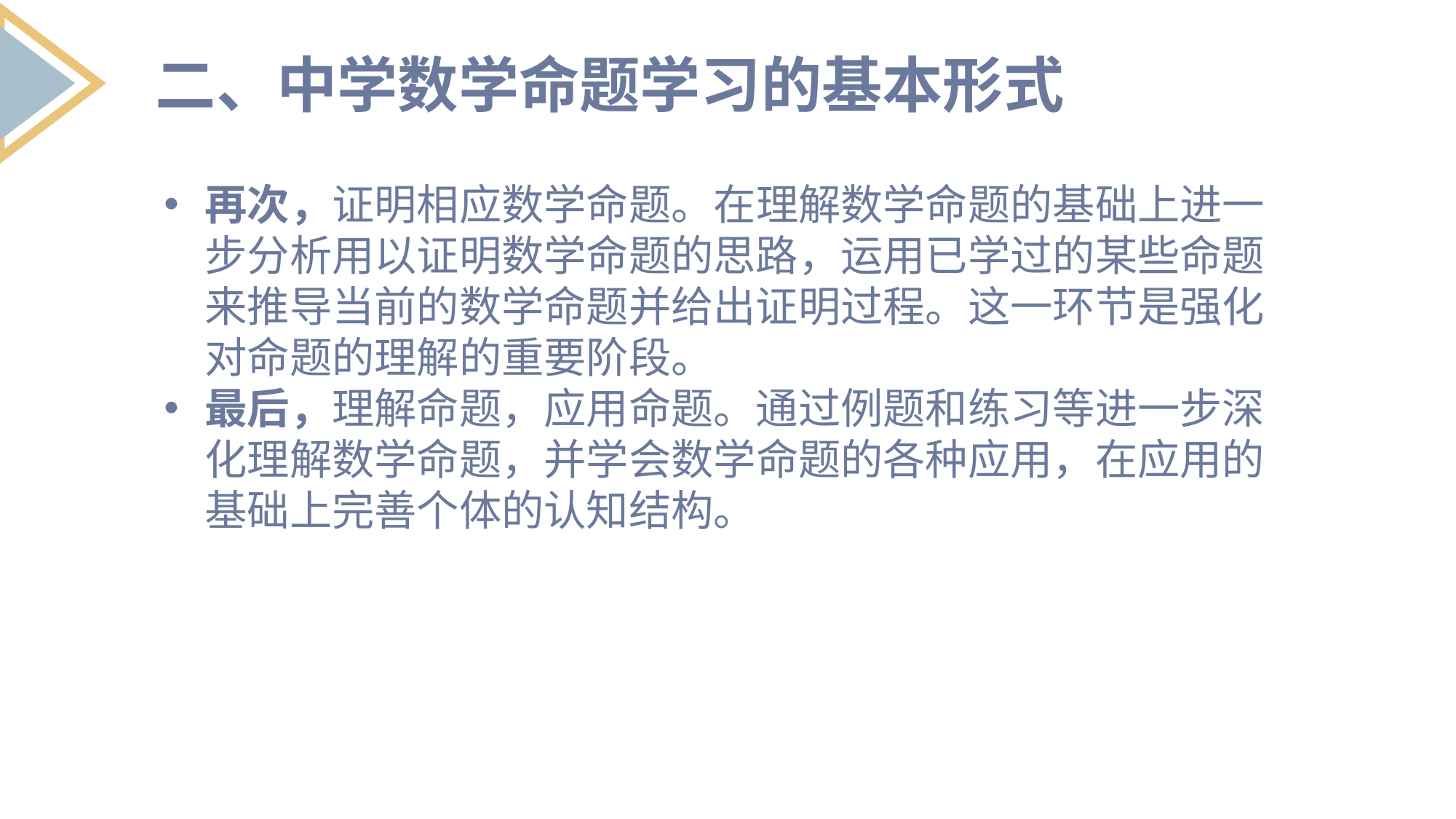

二、中学数学命题学习的基本形式

再次，证明相应数学命题。在理解数学命题的基础上进一步分析用以证明数学命题的思路，运用已学过的某些命题来推导当前的数学命题并给出证明过程。这一环节是强化对命题的理解的重要阶段。
最后，理解命题，应用命题。通过例题和练习等进一步深化理解数学命题，并学会数学命题的各种应用，在应用的基础上完善个体的认知结构。